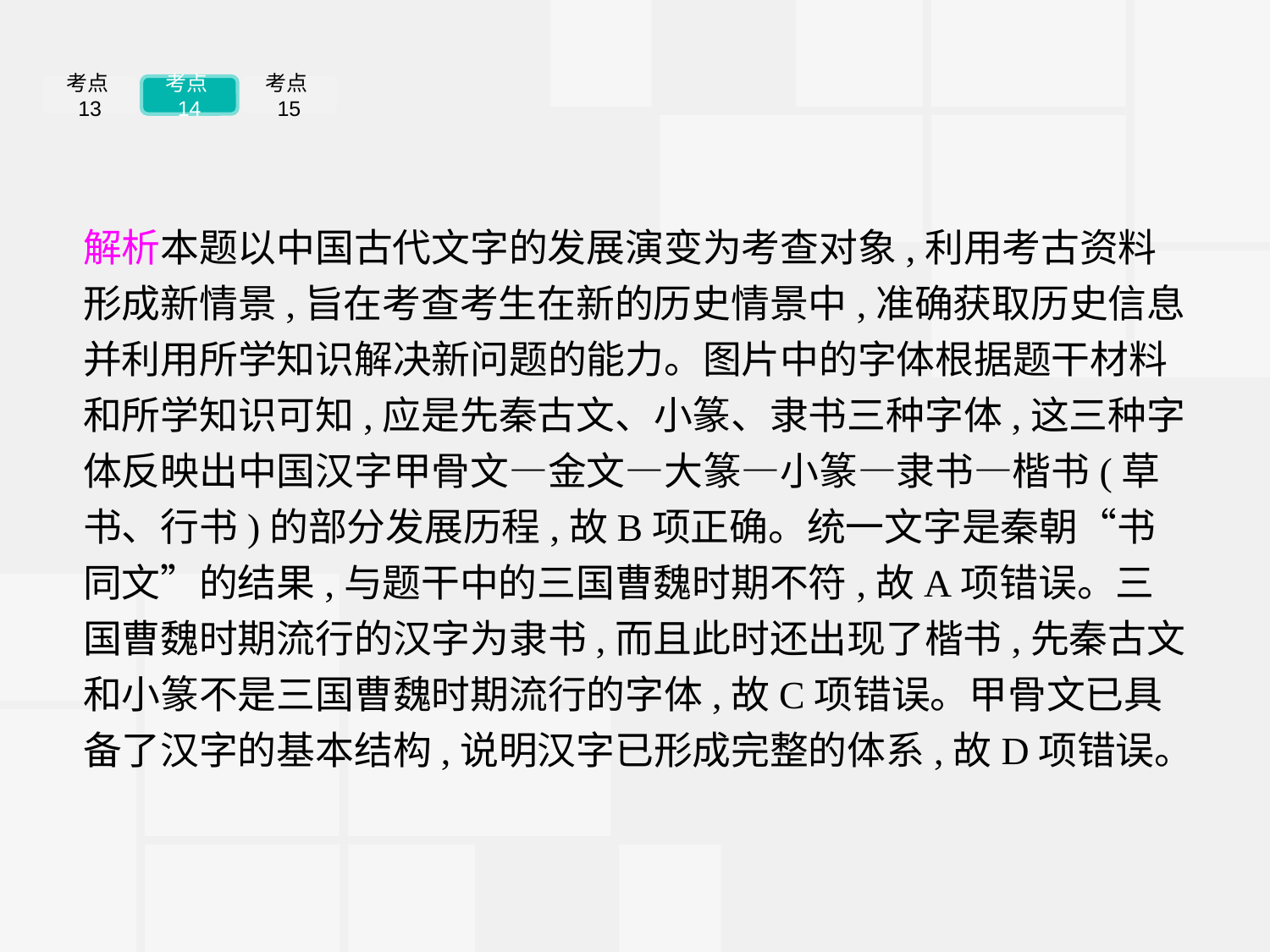

考点13
考点14
考点15
解析本题以中国古代文字的发展演变为考查对象,利用考古资料形成新情景,旨在考查考生在新的历史情景中,准确获取历史信息并利用所学知识解决新问题的能力。图片中的字体根据题干材料和所学知识可知,应是先秦古文、小篆、隶书三种字体,这三种字体反映出中国汉字甲骨文—金文—大篆—小篆—隶书—楷书(草书、行书)的部分发展历程,故B项正确。统一文字是秦朝“书同文”的结果,与题干中的三国曹魏时期不符,故A项错误。三国曹魏时期流行的汉字为隶书,而且此时还出现了楷书,先秦古文和小篆不是三国曹魏时期流行的字体,故C项错误。甲骨文已具备了汉字的基本结构,说明汉字已形成完整的体系,故D项错误。